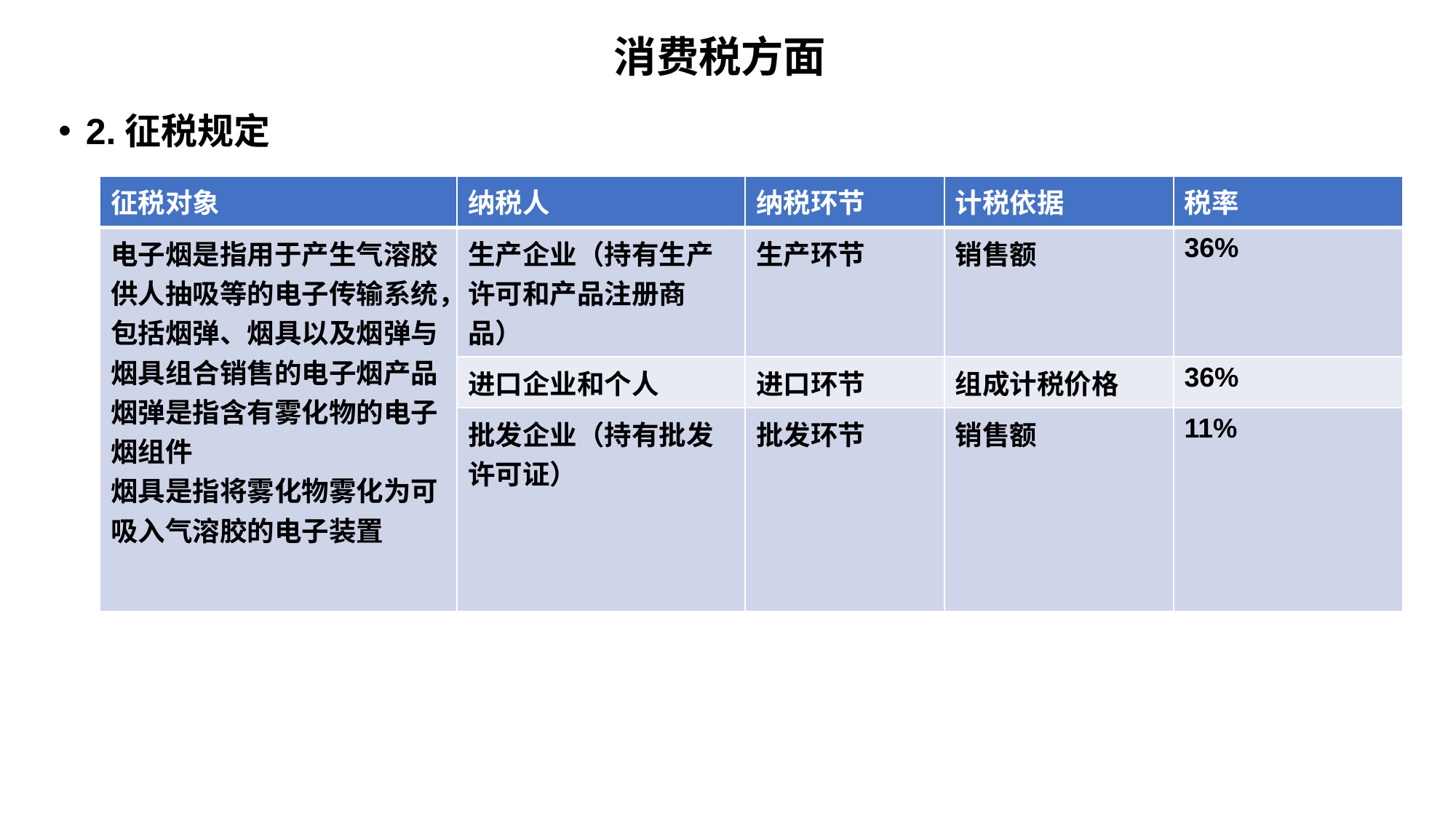

# 消费税方面
2.征税规定
| 征税对象 | 纳税人 | 纳税环节 | 计税依据 | 税率 |
| --- | --- | --- | --- | --- |
| 电子烟是指用于产生气溶胶供人抽吸等的电子传输系统，包括烟弹、烟具以及烟弹与烟具组合销售的电子烟产品 烟弹是指含有雾化物的电子烟组件 烟具是指将雾化物雾化为可吸入气溶胶的电子装置 | 生产企业（持有生产许可和产品注册商品） | 生产环节 | 销售额 | 36% |
|  | 进口企业和个人 | 进口环节 | 组成计税价格 | 36% |
|  | 批发企业（持有批发许可证） | 批发环节 | 销售额 | 11% |